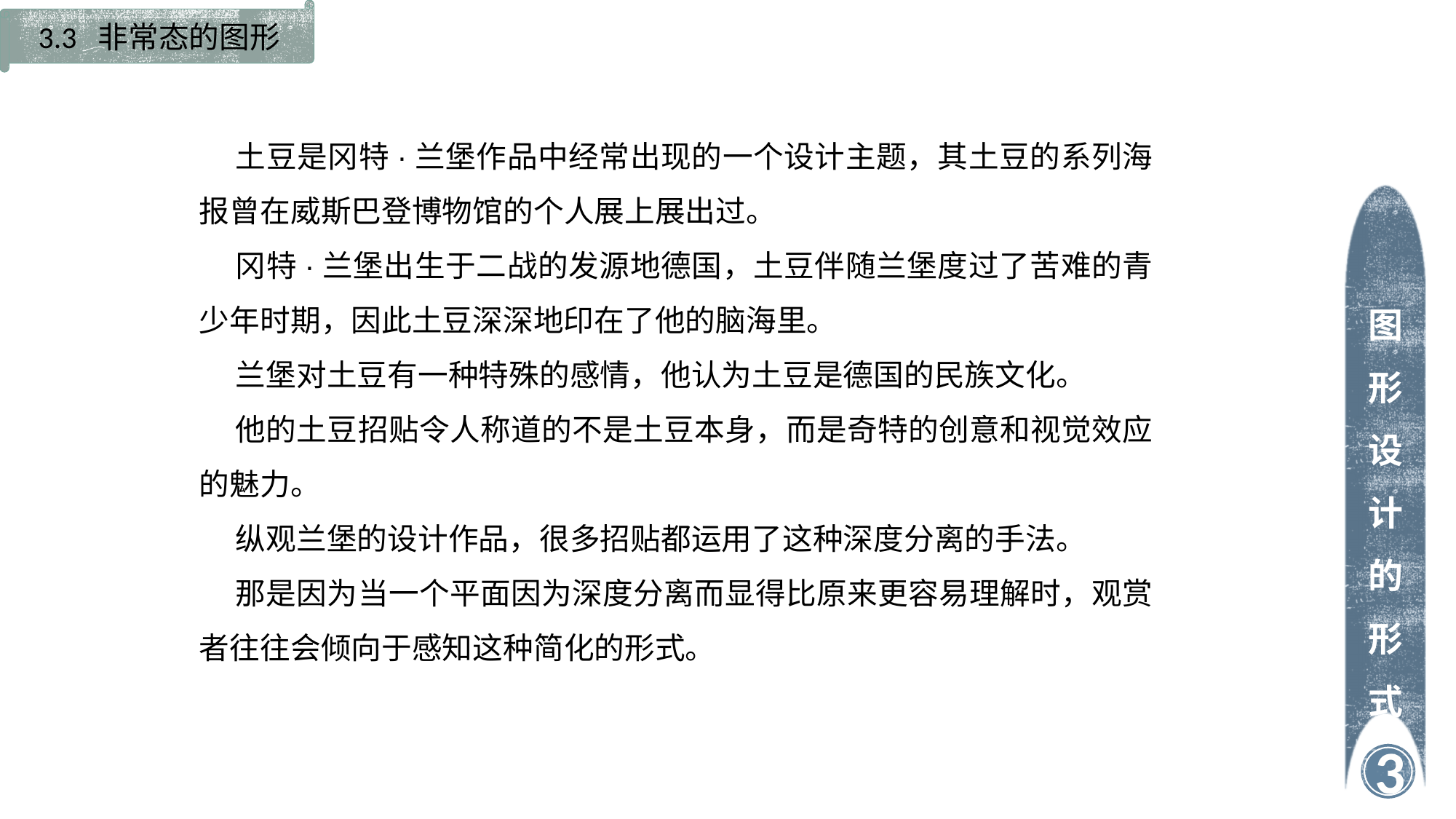

3.3  非常态的图形

土豆是冈特·兰堡作品中经常出现的一个设计主题，其土豆的系列海报曾在威斯巴登博物馆的个人展上展出过。
冈特·兰堡出生于二战的发源地德国，土豆伴随兰堡度过了苦难的青少年时期，因此土豆深深地印在了他的脑海里。
兰堡对土豆有一种特殊的感情，他认为土豆是德国的民族文化。
他的土豆招贴令人称道的不是土豆本身，而是奇特的创意和视觉效应的魅力。
纵观兰堡的设计作品，很多招贴都运用了这种深度分离的手法。
那是因为当一个平面因为深度分离而显得比原来更容易理解时，观赏者往往会倾向于感知这种简化的形式。
图形设计的形式
3